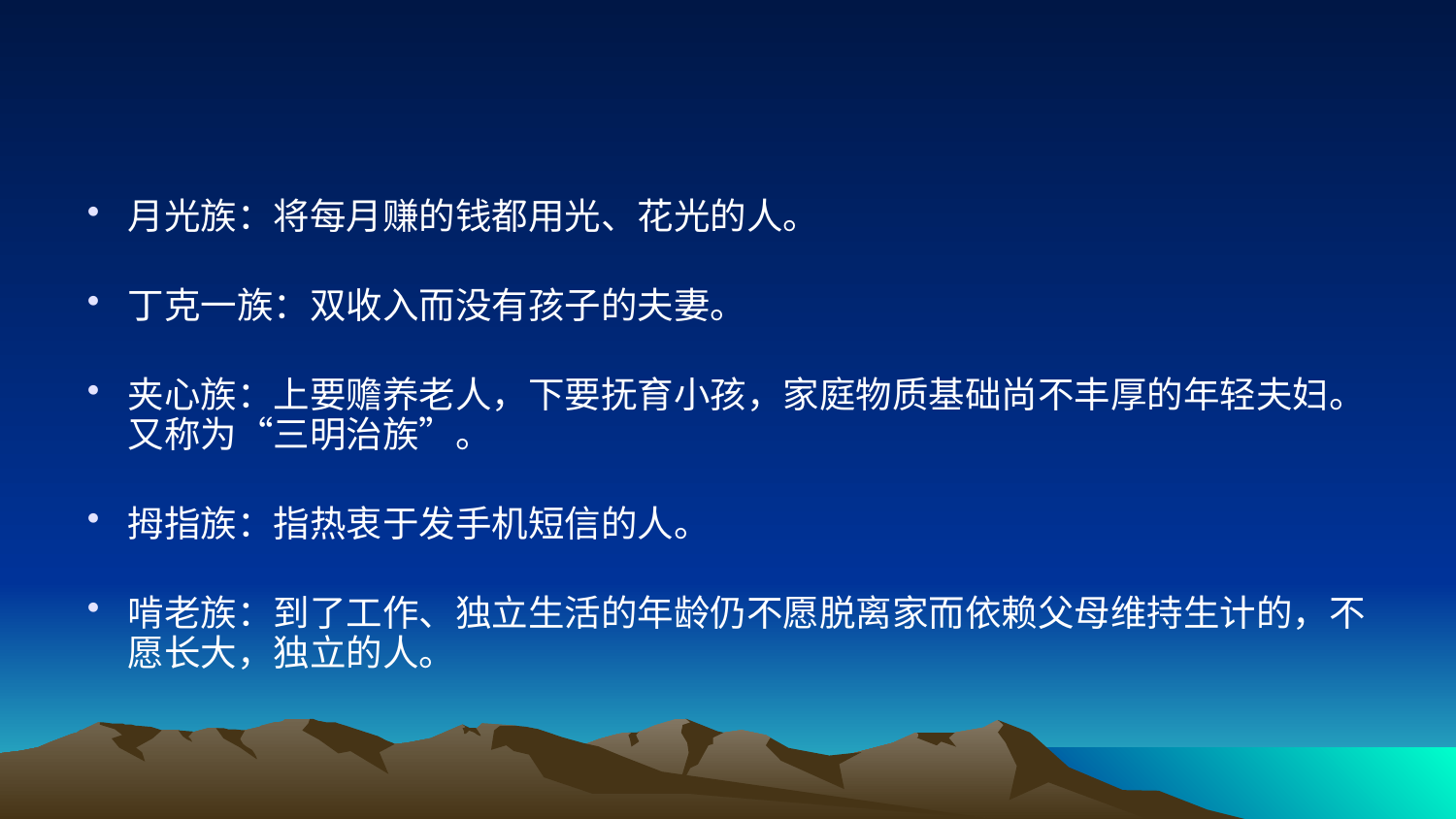

#
月光族：将每月赚的钱都用光、花光的人。

丁克一族：双收入而没有孩子的夫妻。

夹心族：上要赡养老人，下要抚育小孩，家庭物质基础尚不丰厚的年轻夫妇。又称为“三明治族”。

拇指族：指热衷于发手机短信的人。

啃老族：到了工作、独立生活的年龄仍不愿脱离家而依赖父母维持生计的，不愿长大，独立的人。